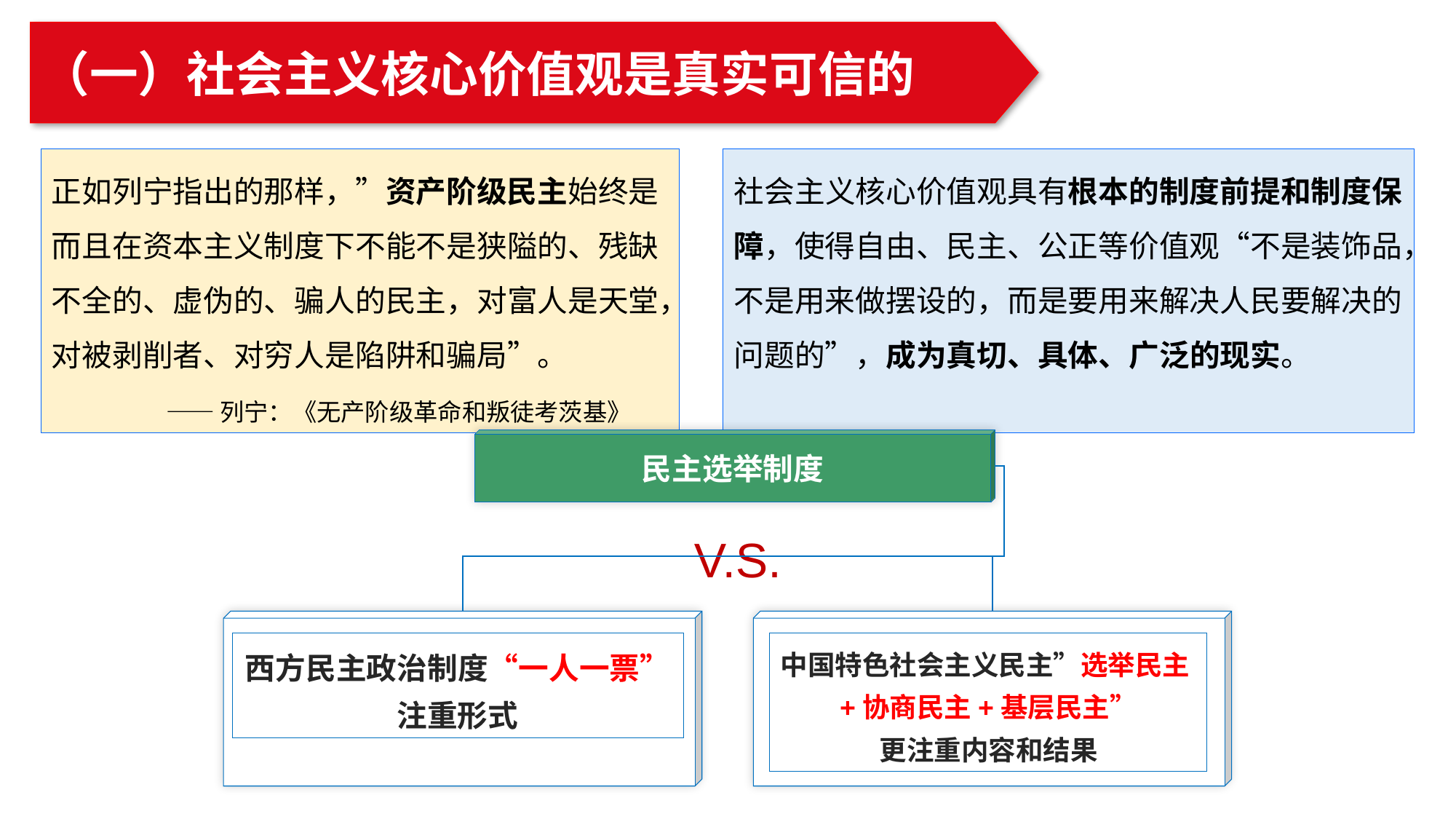

（一）社会主义核心价值观是真实可信的
正如列宁指出的那样，”资产阶级民主始终是而且在资本主义制度下不能不是狭隘的、残缺不全的、虚伪的、骗人的民主，对富人是天堂，对被剥削者、对穷人是陷阱和骗局”。
                 ——列宁：《无产阶级革命和叛徒考茨基》
社会主义核心价值观具有根本的制度前提和制度保障，使得自由、民主、公正等价值观“不是装饰品，不是用来做摆设的，而是要用来解决人民要解决的问题的”，成为真切、具体、广泛的现实。

民主选举制度

西方民主政治制度“一人一票”注重形式

中国特色社会主义民主”选举民主+协商民主+基层民主”
更注重内容和结果
V.S.